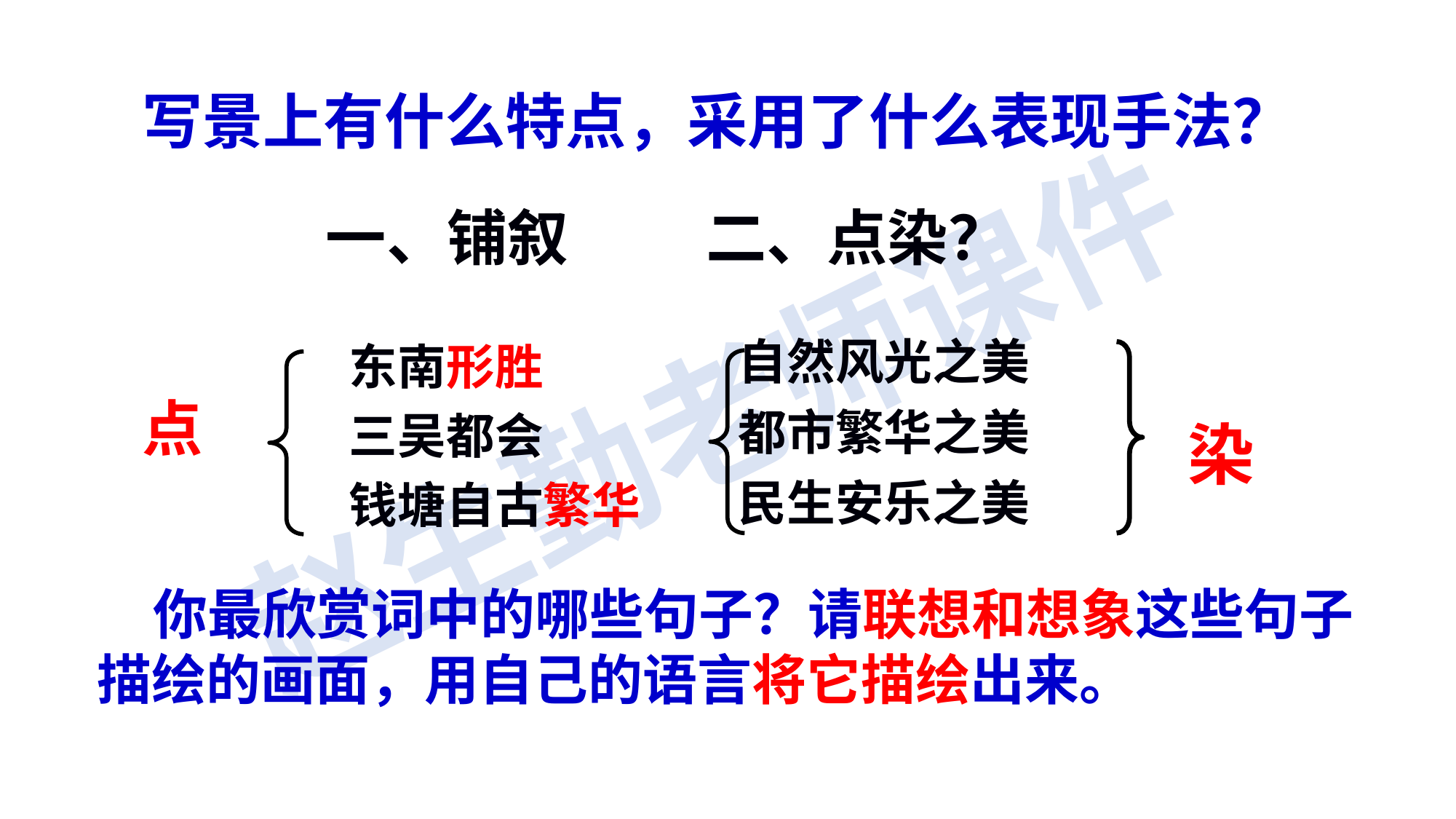

写景上有什么特点，采用了什么表现手法？
                一、铺叙          二、点染？
自然风光之美
都市繁华之美
民生安乐之美
东南形胜
三吴都会
钱塘自古繁华

点
染

        你最欣赏词中的哪些句子？请联想和想象这些句子描绘的画面，用自己的语言将它描绘出来。